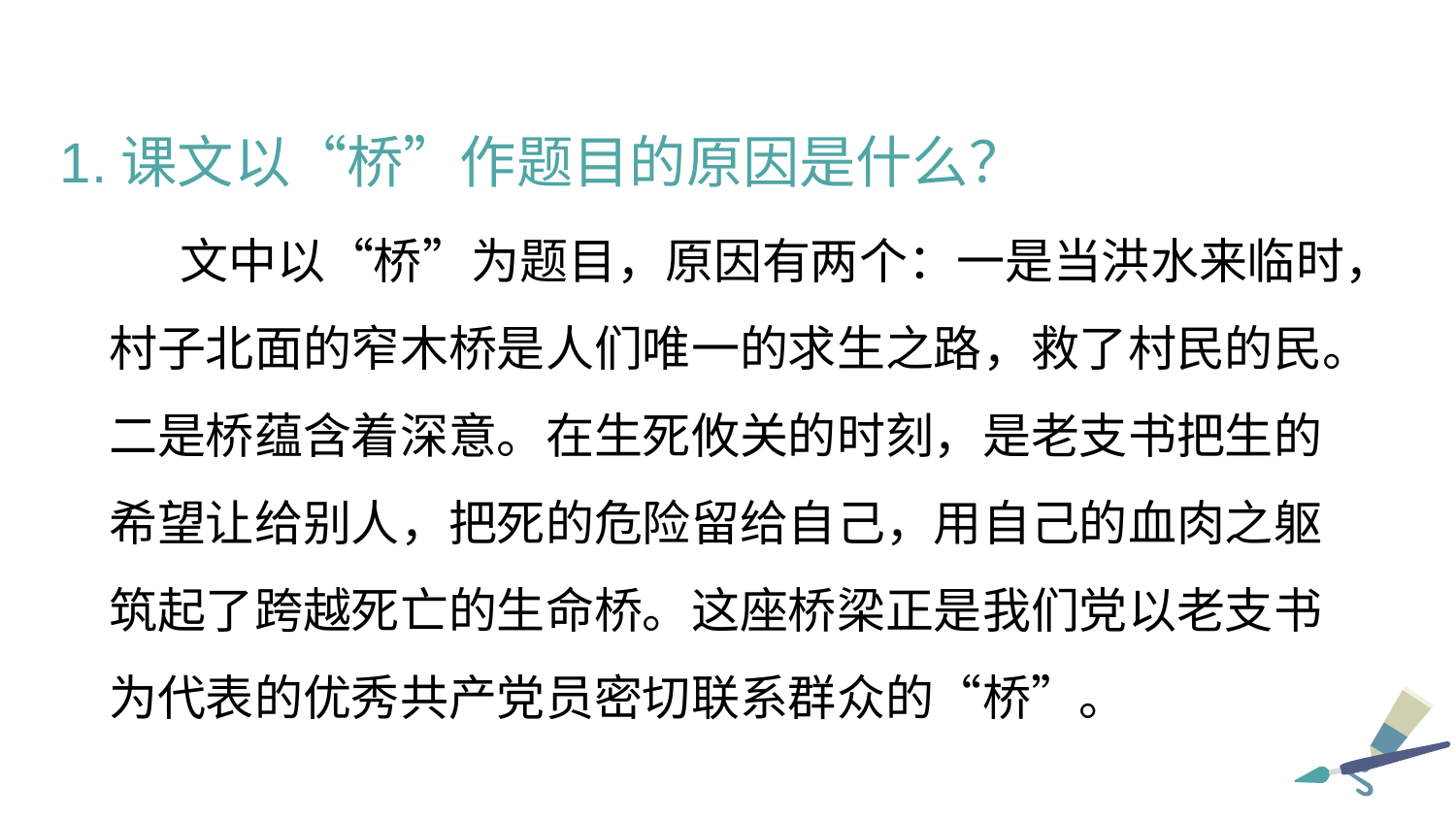

1.课文以“桥”作题目的原因是什么？
文中以“桥”为题目，原因有两个：一是当洪水来临时，村子北面的窄木桥是人们唯一的求生之路，救了村民的民。二是桥蕴含着深意。在生死攸关的时刻，是老支书把生的希望让给别人，把死的危险留给自己，用自己的血肉之躯筑起了跨越死亡的生命桥。这座桥梁正是我们党以老支书为代表的优秀共产党员密切联系群众的“桥”。